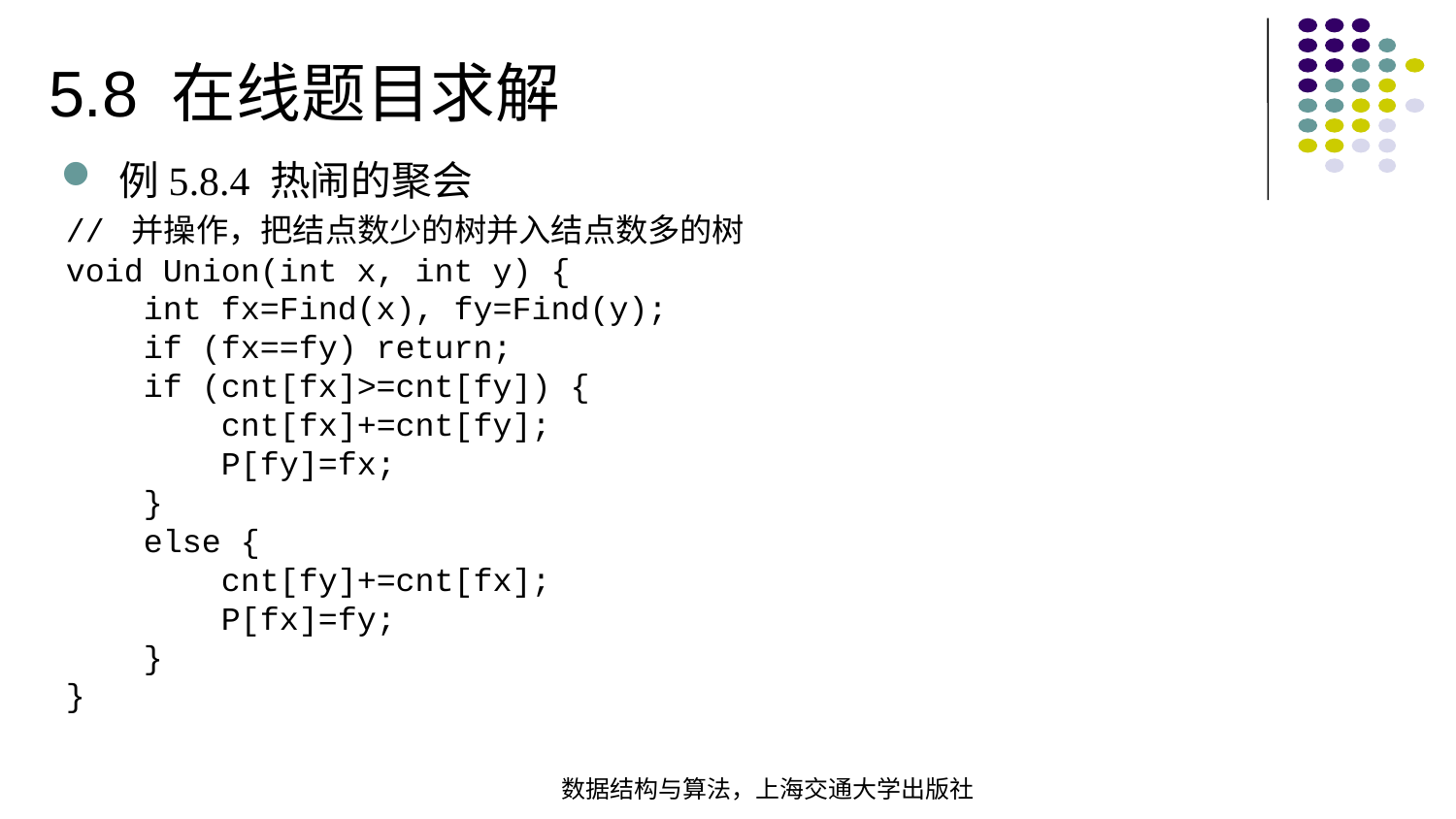

5.8 在线题目求解
例5.8.4 热闹的聚会
// 并操作，把结点数少的树并入结点数多的树void Union(int x, int y) {    int fx=Find(x), fy=Find(y);    if (fx==fy) return;    if (cnt[fx]>=cnt[fy]) {        cnt[fx]+=cnt[fy];        P[fy]=fx;    }
    else {        cnt[fy]+=cnt[fx];        P[fx]=fy;    }}